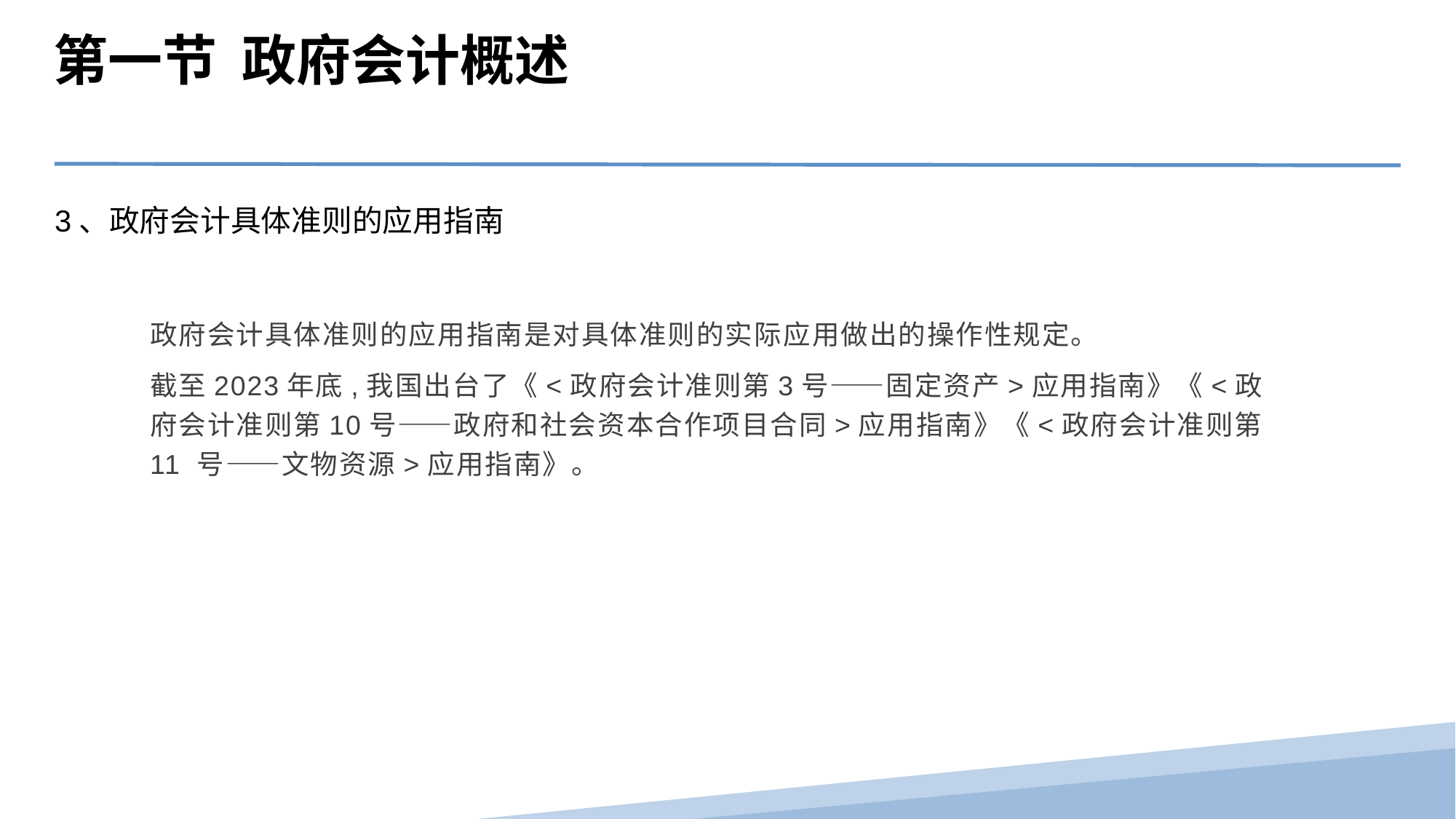

第一节  政府会计概述
3、政府会计具体准则的应用指南
政府会计具体准则的应用指南是对具体准则的实际应用做出的操作性规定。
截至2023年底,我国出台了《<政府会计准则第3号——固定资产>应用指南》《<政府会计准则第10号——政府和社会资本合作项目合同>应用指南》《<政府会计准则第 11 号——文物资源>应用指南》。